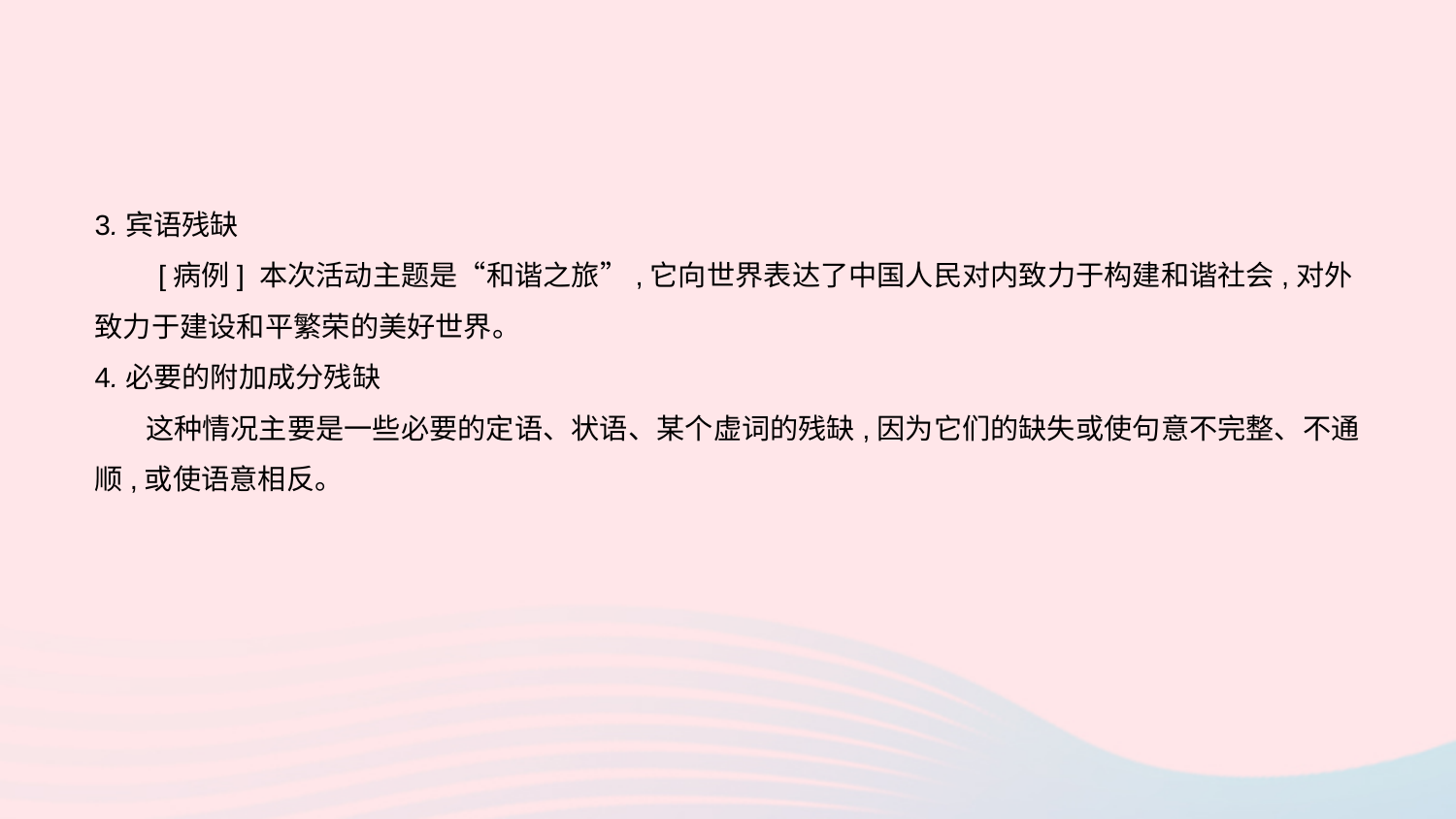

3.宾语残缺
　　[病例] 本次活动主题是“和谐之旅”,它向世界表达了中国人民对内致力于构建和谐社会,对外致力于建设和平繁荣的美好世界。
4.必要的附加成分残缺
       这种情况主要是一些必要的定语、状语、某个虚词的残缺,因为它们的缺失或使句意不完整、不通顺,或使语意相反。